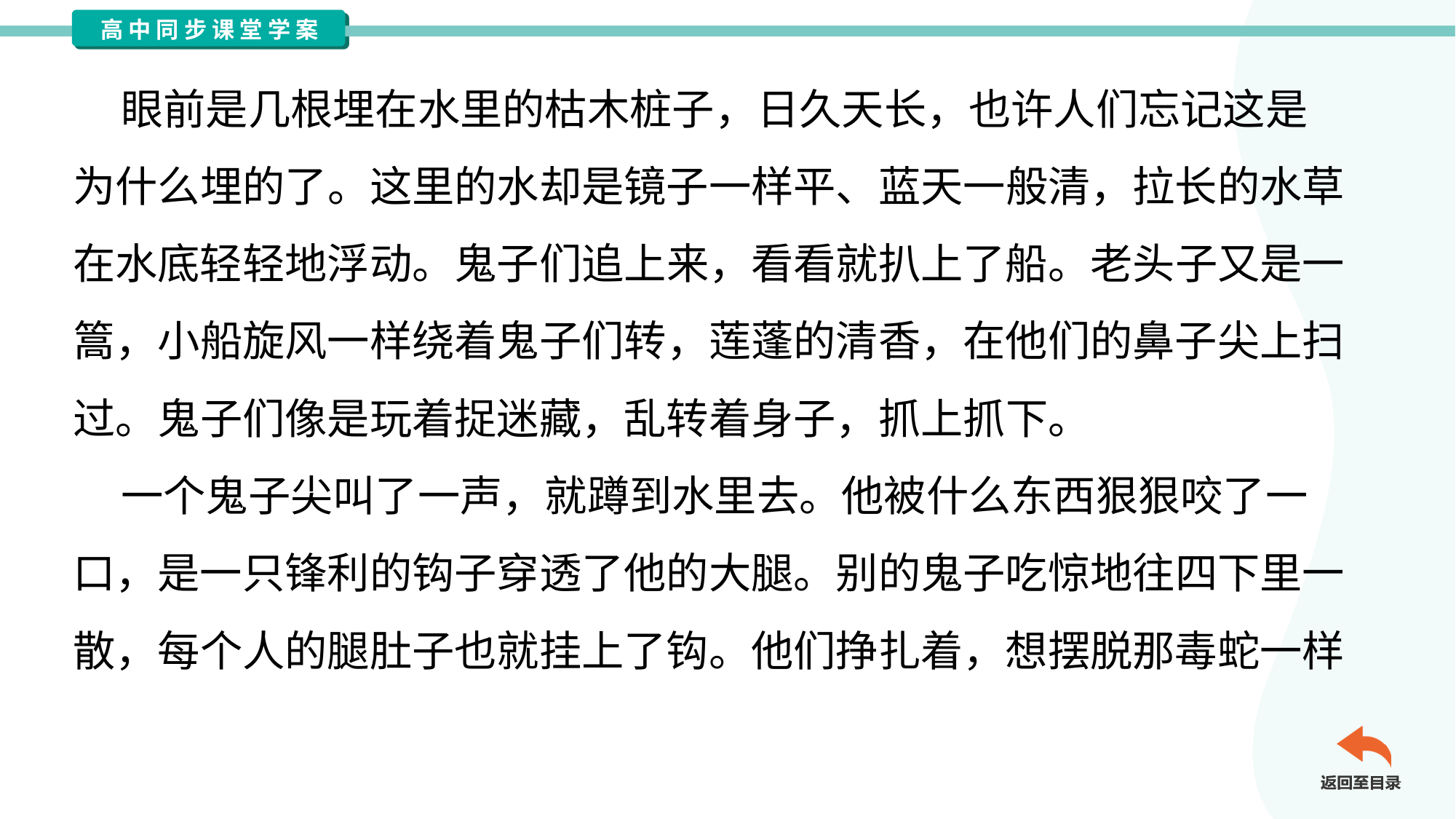

眼前是几根埋在水里的枯木桩子，日久天长，也许人们忘记这是
为什么埋的了。这里的水却是镜子一样平、蓝天一般清，拉长的水草
在水底轻轻地浮动。鬼子们追上来，看看就扒上了船。老头子又是一
篙，小船旋风一样绕着鬼子们转，莲蓬的清香，在他们的鼻子尖上扫
过。鬼子们像是玩着捉迷藏，乱转着身子，抓上抓下。
    一个鬼子尖叫了一声，就蹲到水里去。他被什么东西狠狠咬了一
口，是一只锋利的钩子穿透了他的大腿。别的鬼子吃惊地往四下里一
散，每个人的腿肚子也就挂上了钩。他们挣扎着，想摆脱那毒蛇一样